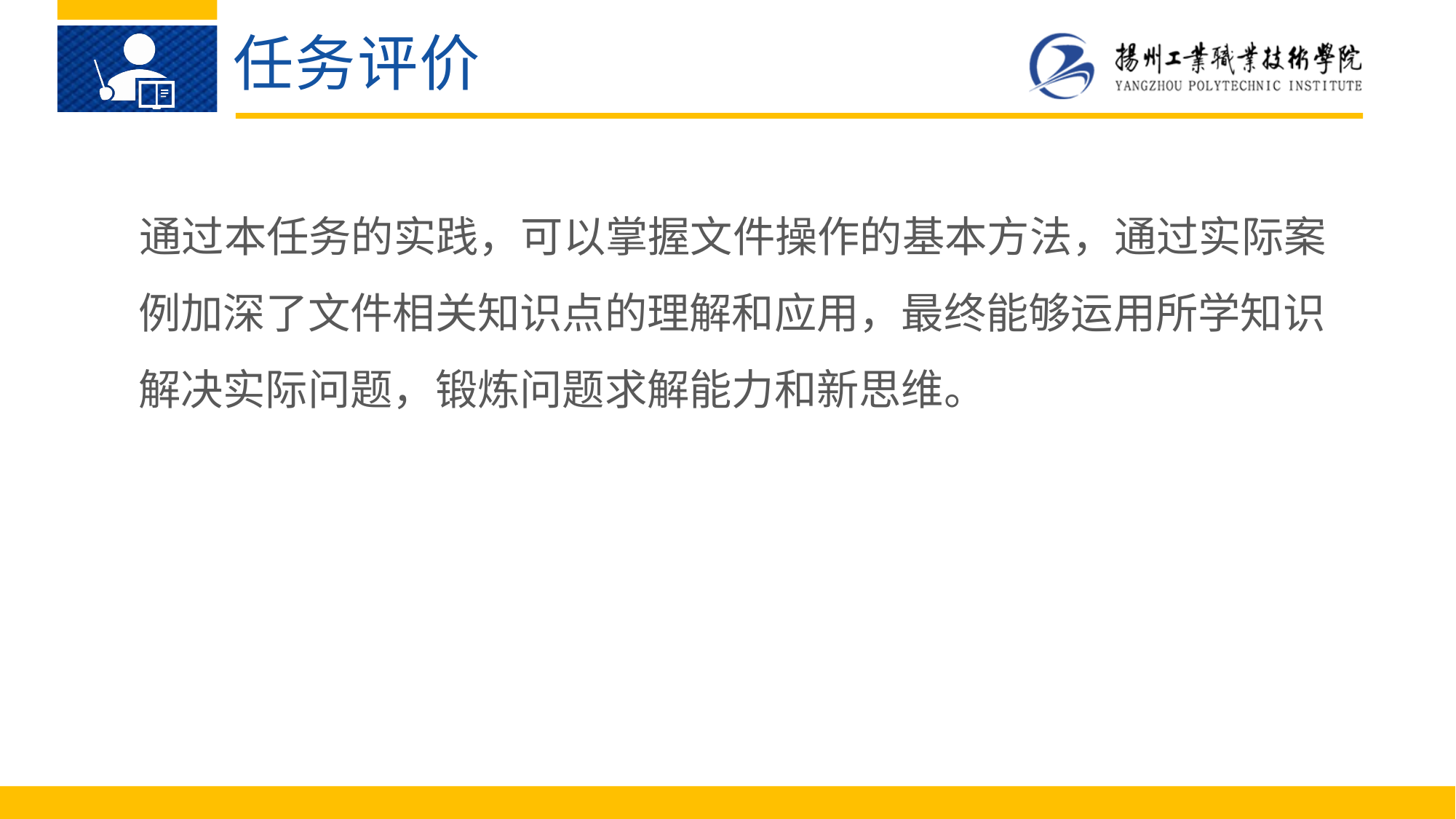

# 任务评价
通过本任务的实践，可以掌握文件操作的基本方法，通过实际案例加深了文件相关知识点的理解和应用，最终能够运用所学知识解决实际问题，锻炼问题求解能力和新思维。